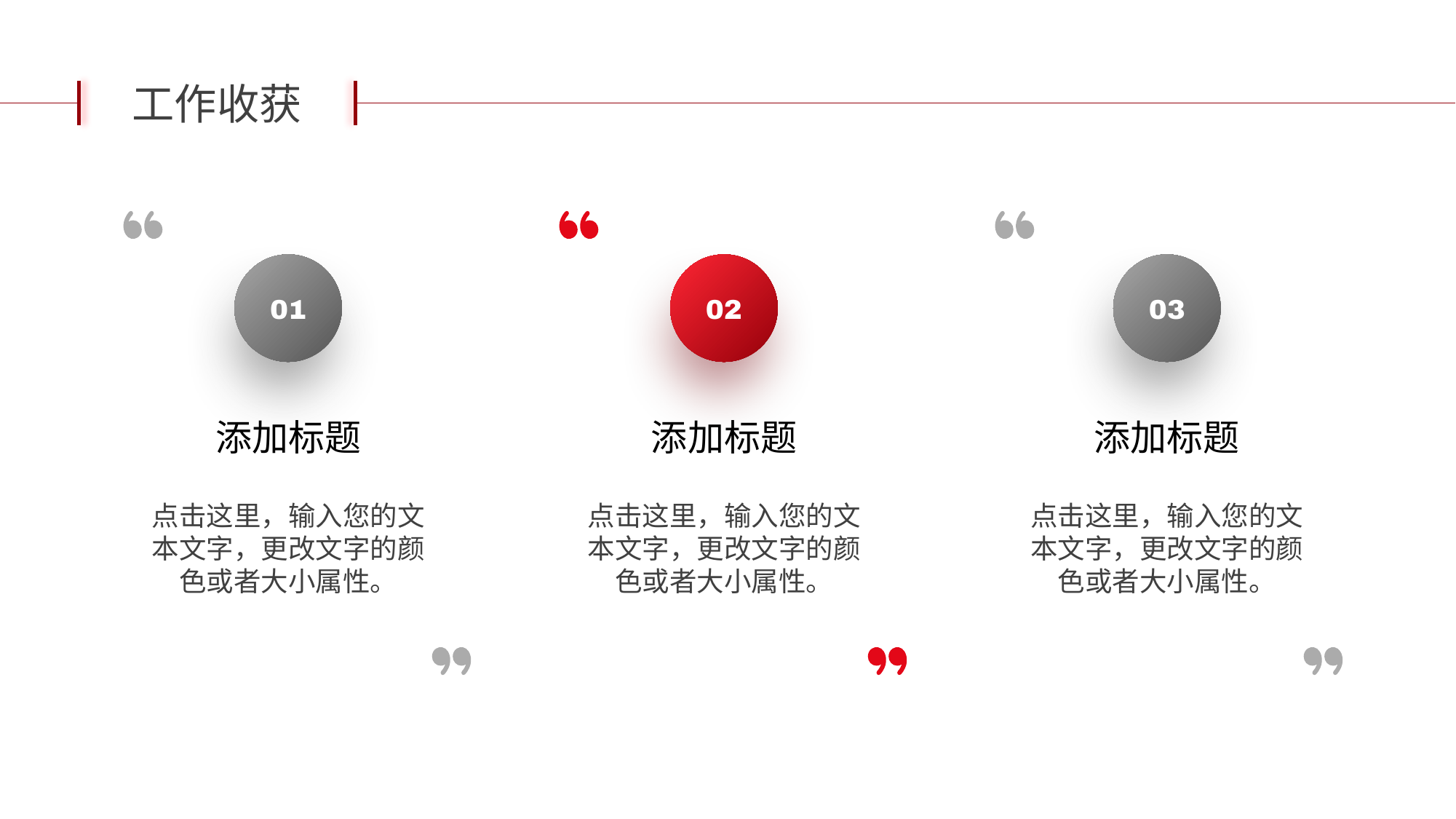

工作收获

01
添加标题
点击这里，输入您的文本文字，更改文字的颜色或者大小属性。

02
添加标题
点击这里，输入您的文本文字，更改文字的颜色或者大小属性。

03
添加标题
点击这里，输入您的文本文字，更改文字的颜色或者大小属性。